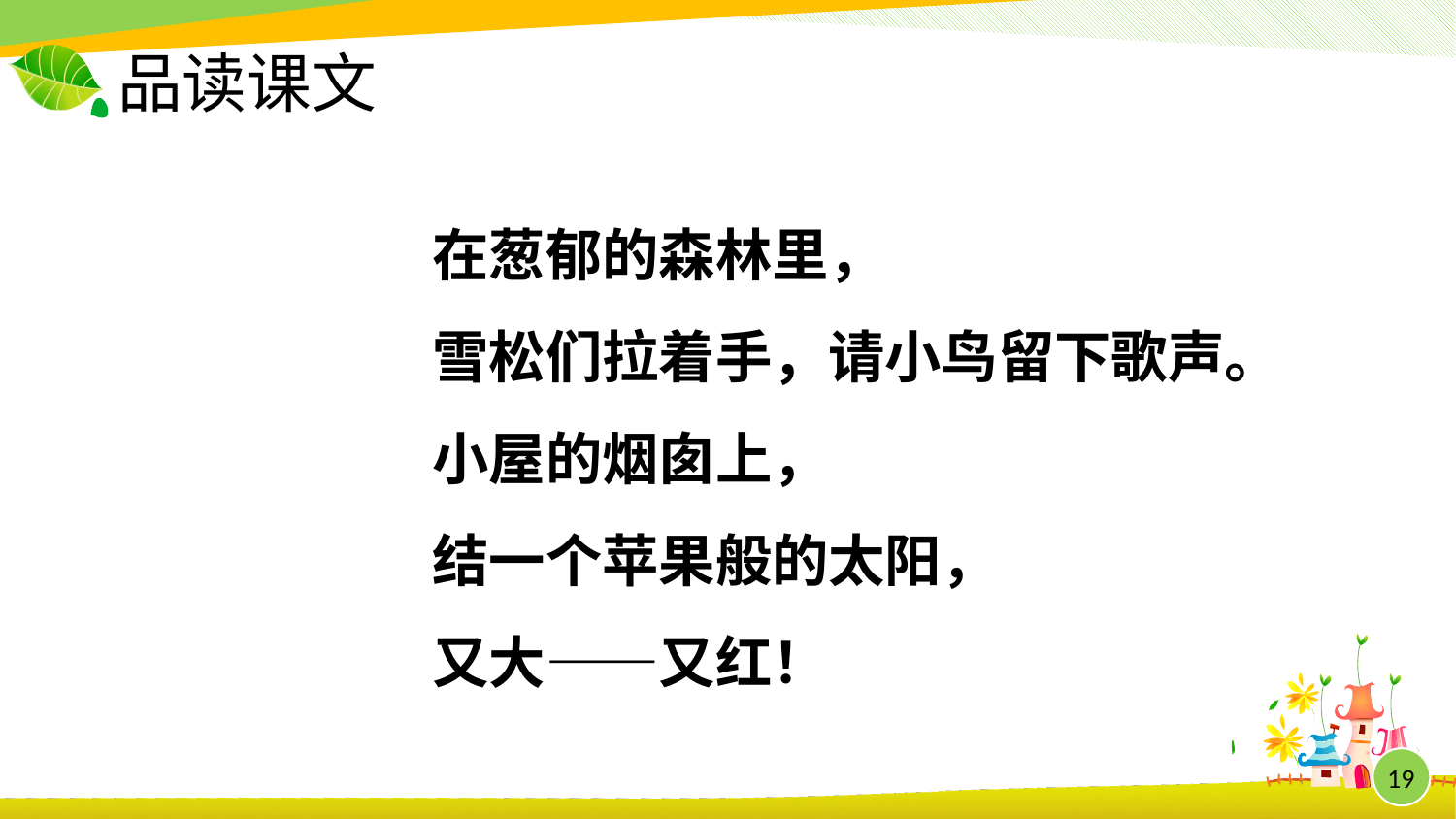

# 品读课文
在葱郁的森林里，
雪松们拉着手，请小鸟留下歌声。
小屋的烟囱上，
结一个苹果般的太阳，
又大——又红！